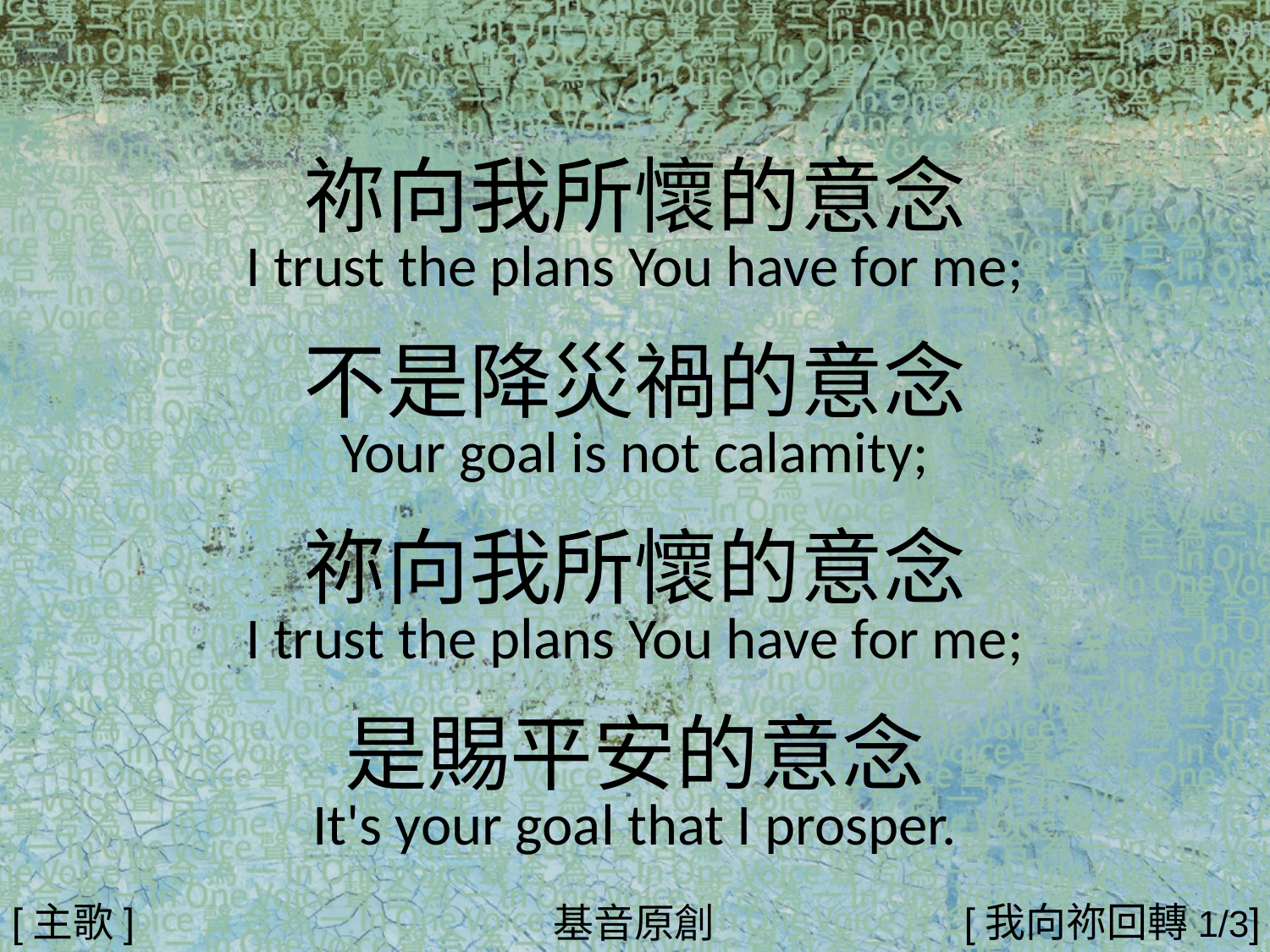

祢向我所懷的意念
I trust the plans You have for me;

不是降災禍的意念
Your goal is not calamity;

祢向我所懷的意念
I trust the plans You have for me;

是賜平安的意念
It's your goal that I prosper.
#

[主歌]
[我向祢回轉1/3]
基音原創